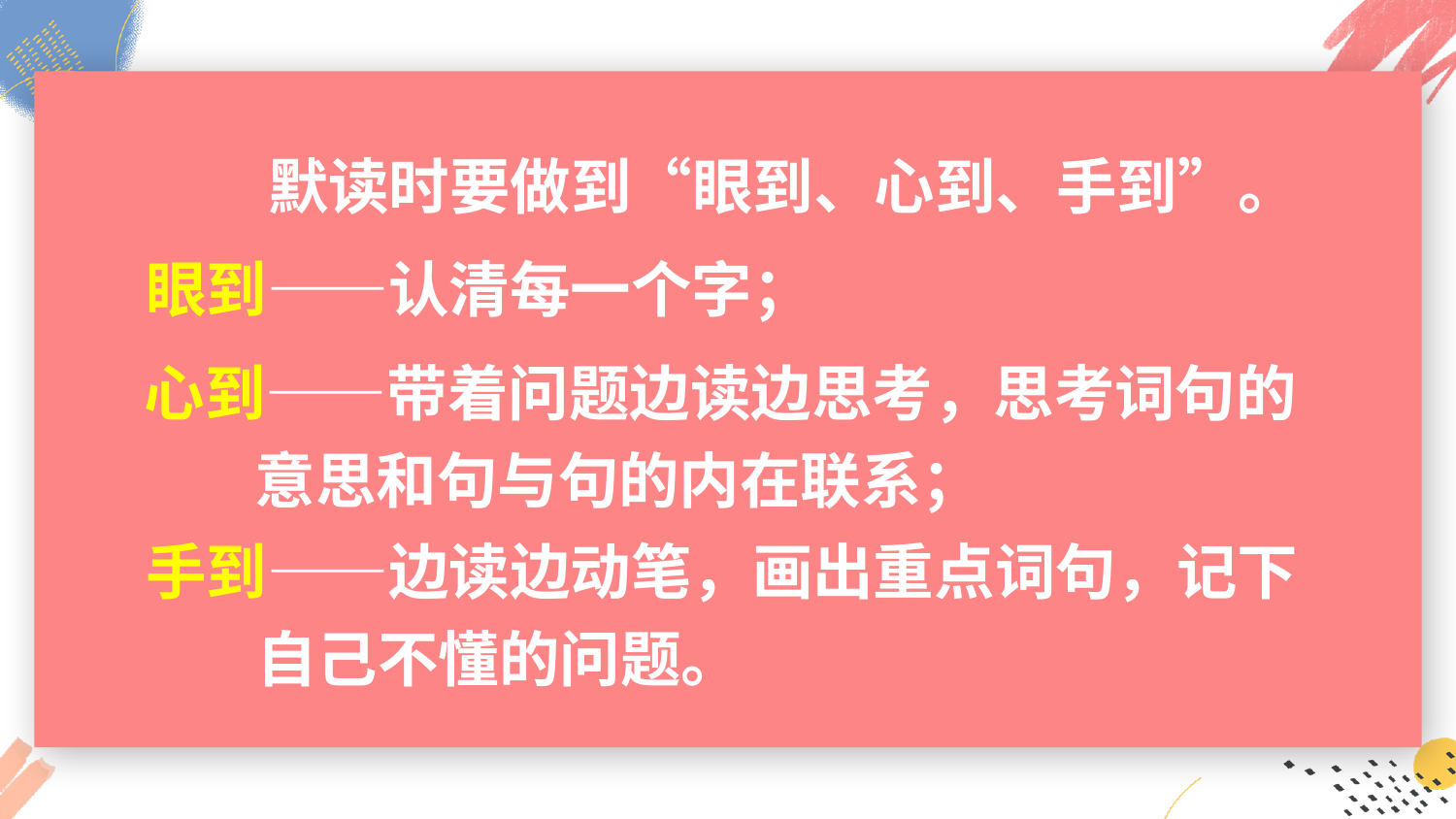

默读时要做到“眼到、心到、手到”。
眼到——认清每一个字；
心到——带着问题边读边思考，思考词句的
        意思和句与句的内在联系；
手到——边读边动笔，画出重点词句，记下
        自己不懂的问题。